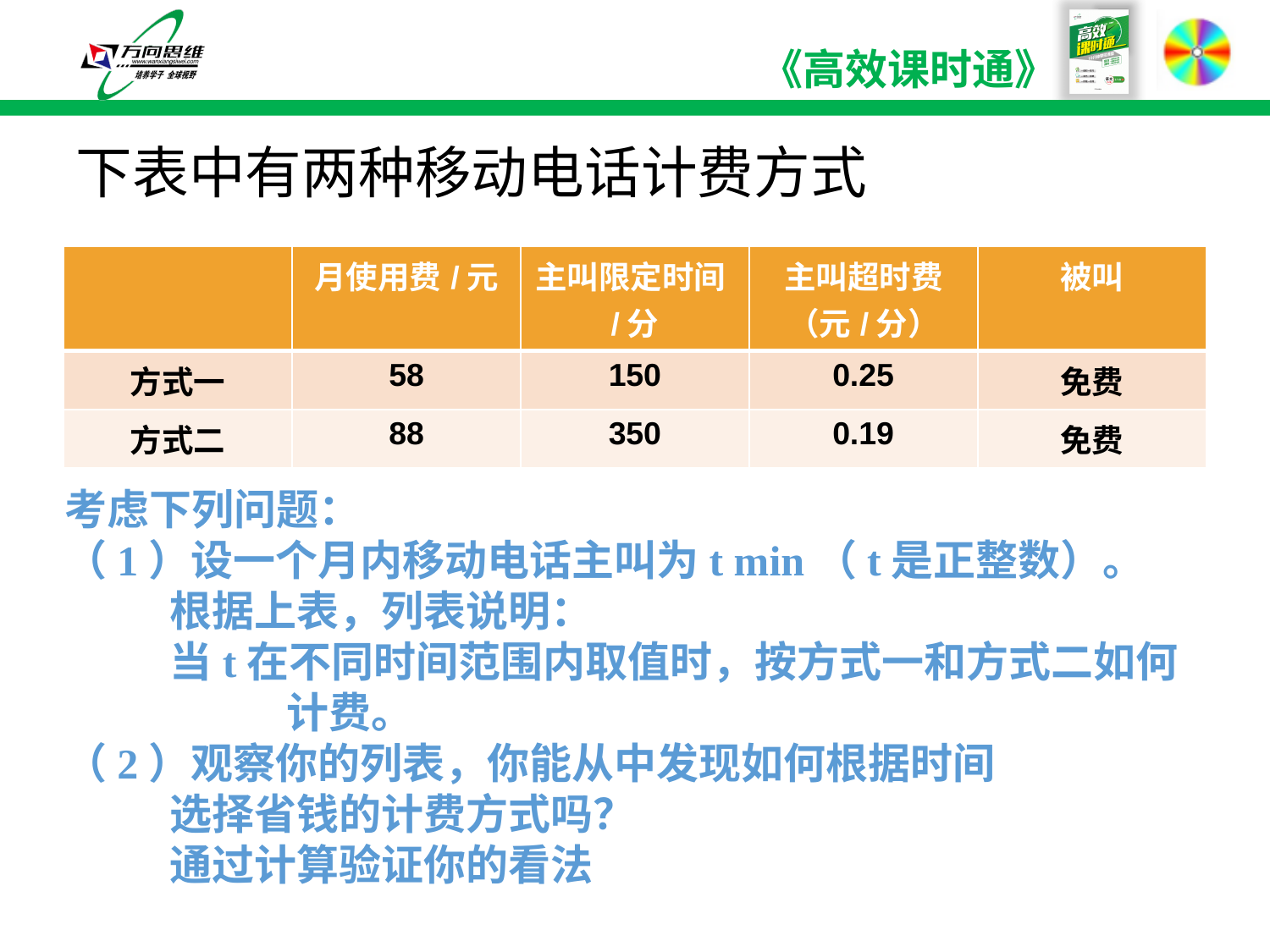

# 下表中有两种移动电话计费方式
|  | 月使用费/元 | 主叫限定时间/分 | 主叫超时费（元/分） | 被叫 |
| --- | --- | --- | --- | --- |
| 方式一 | 58 | 150 | 0.25 | 免费 |
| 方式二 | 88 | 350 | 0.19 | 免费 |
考虑下列问题：
（1）设一个月内移动电话主叫为t min（t是正整数）。
          根据上表，列表说明：
          当t在不同时间范围内取值时，按方式一和方式二如何		计费。
（2）观察你的列表，你能从中发现如何根据时间
          选择省钱的计费方式吗？
          通过计算验证你的看法